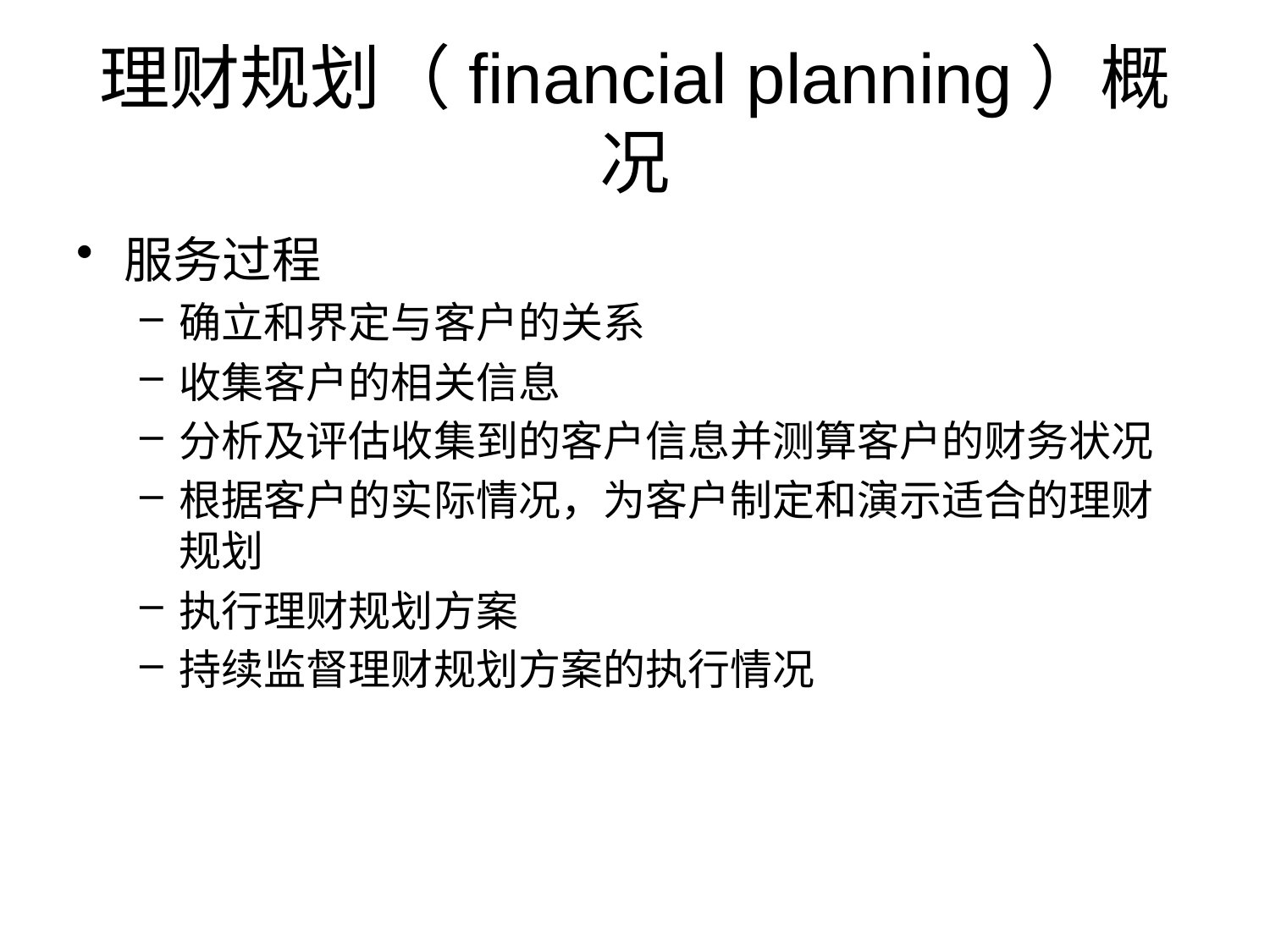

# 理财规划（financial planning）概况
服务过程
确立和界定与客户的关系
收集客户的相关信息
分析及评估收集到的客户信息并测算客户的财务状况
根据客户的实际情况，为客户制定和演示适合的理财规划
执行理财规划方案
持续监督理财规划方案的执行情况